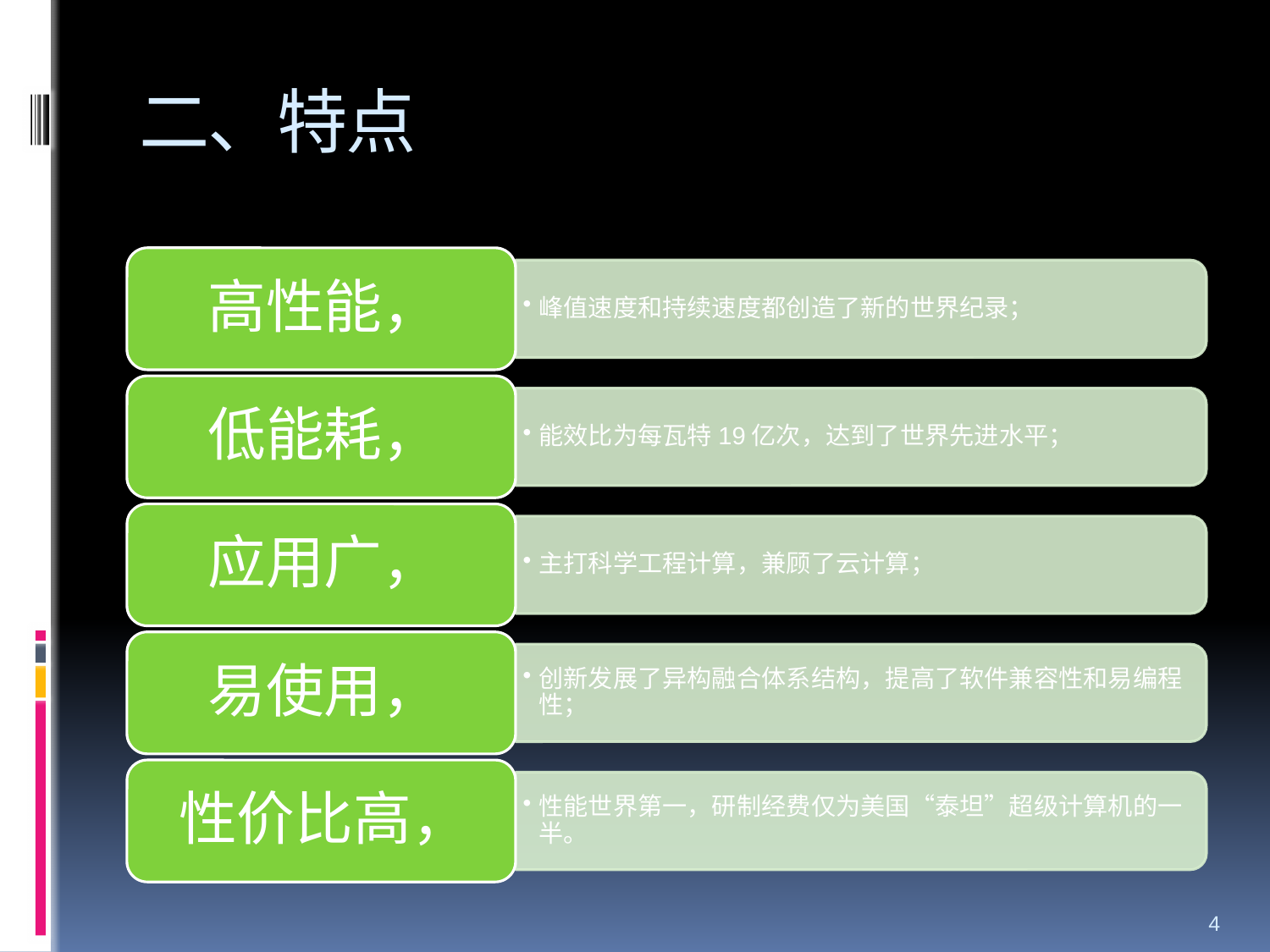

# 二、特点
峰值速度和持续速度都创造了新的世界纪录；
高性能，
能效比为每瓦特19亿次，达到了世界先进水平；
低能耗，
主打科学工程计算，兼顾了云计算；
应用广，
创新发展了异构融合体系结构，提高了软件兼容性和易编程性；
易使用，
性能世界第一，研制经费仅为美国“泰坦”超级计算机的一半。
性价比高，
4